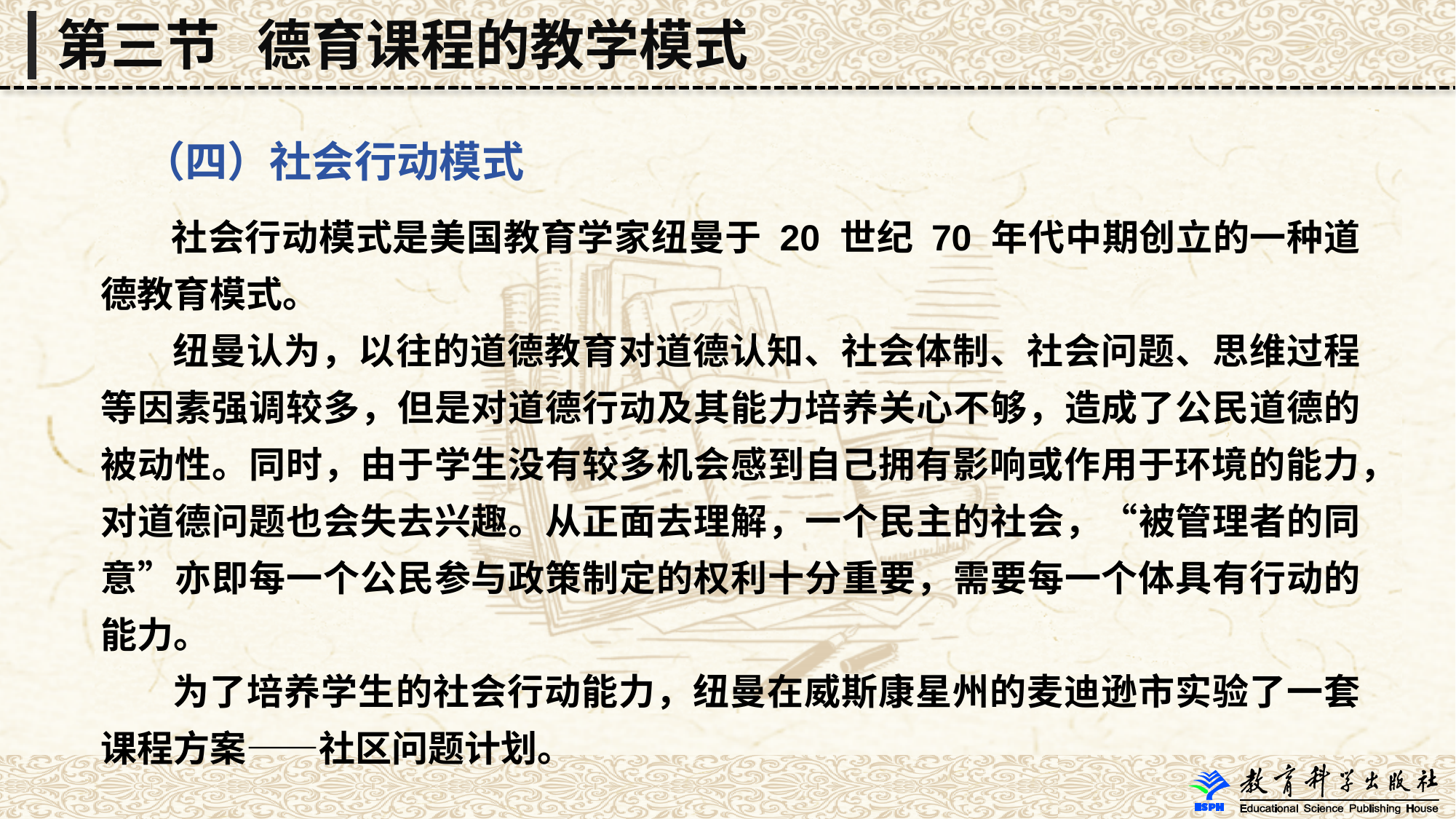

第三节   德育课程的教学模式
     （四）社会行动模式

       社会行动模式是美国教育学家纽曼于 20 世纪 70 年代中期创立的一种道德教育模式。
       纽曼认为，以往的道德教育对道德认知、社会体制、社会问题、思维过程等因素强调较多，但是对道德行动及其能力培养关心不够，造成了公民道德的被动性。同时，由于学生没有较多机会感到自己拥有影响或作用于环境的能力，对道德问题也会失去兴趣。从正面去理解，一个民主的社会，“被管理者的同意”亦即每一个公民参与政策制定的权利十分重要，需要每一个体具有行动的能力。
       为了培养学生的社会行动能力，纽曼在威斯康星州的麦迪逊市实验了一套课程方案——社区问题计划。